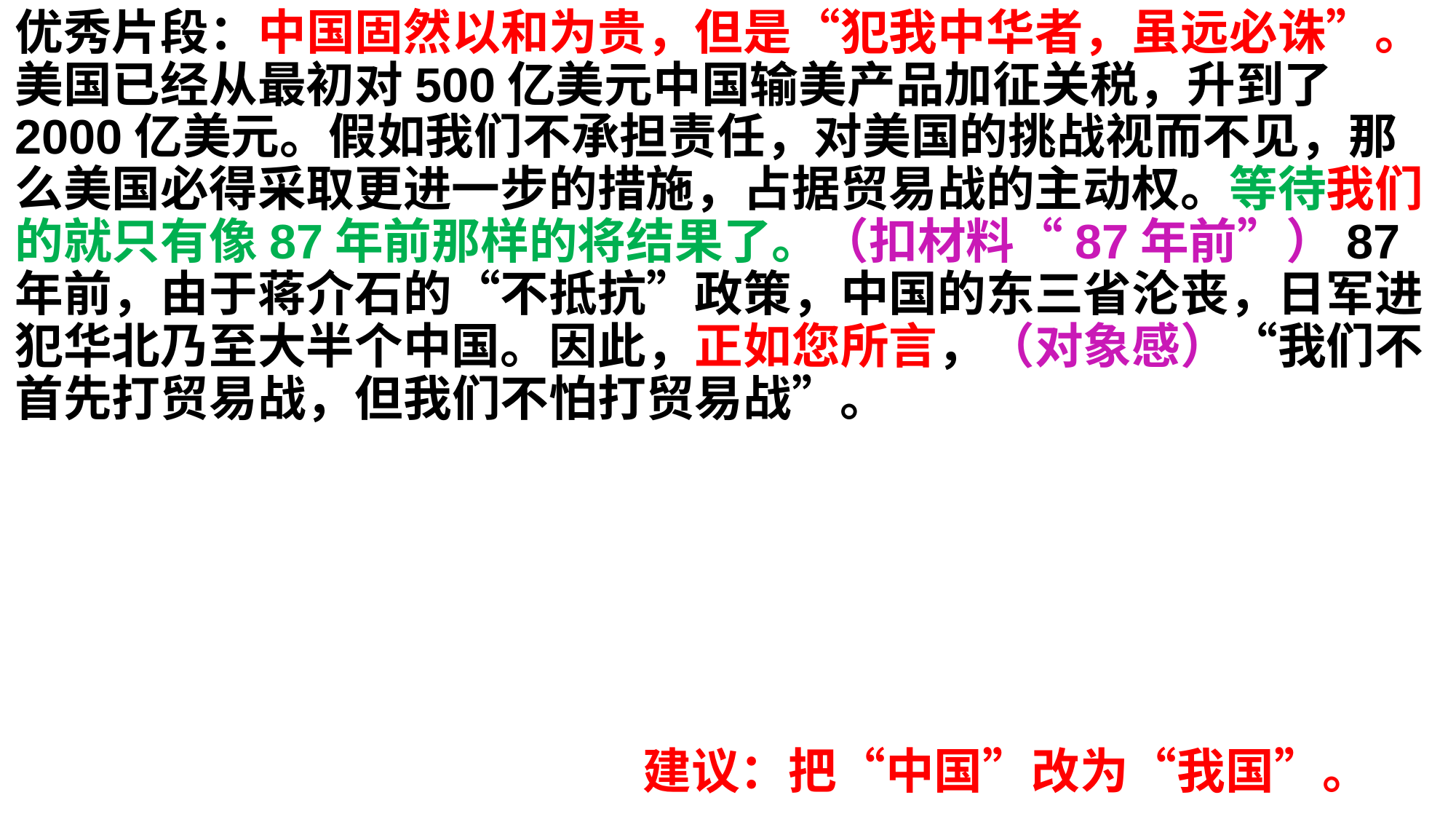

优秀片段：中国固然以和为贵，但是“犯我中华者，虽远必诛”。美国已经从最初对500亿美元中国输美产品加征关税，升到了2000亿美元。假如我们不承担责任，对美国的挑战视而不见，那么美国必得采取更进一步的措施，占据贸易战的主动权。等待我们的就只有像87年前那样的将结果了。（扣材料“87年前”）87年前，由于蒋介石的“不抵抗”政策，中国的东三省沦丧，日军进犯华北乃至大半个中国。因此，正如您所言，（对象感）“我们不首先打贸易战，但我们不怕打贸易战”。
建议：把“中国”改为“我国”。